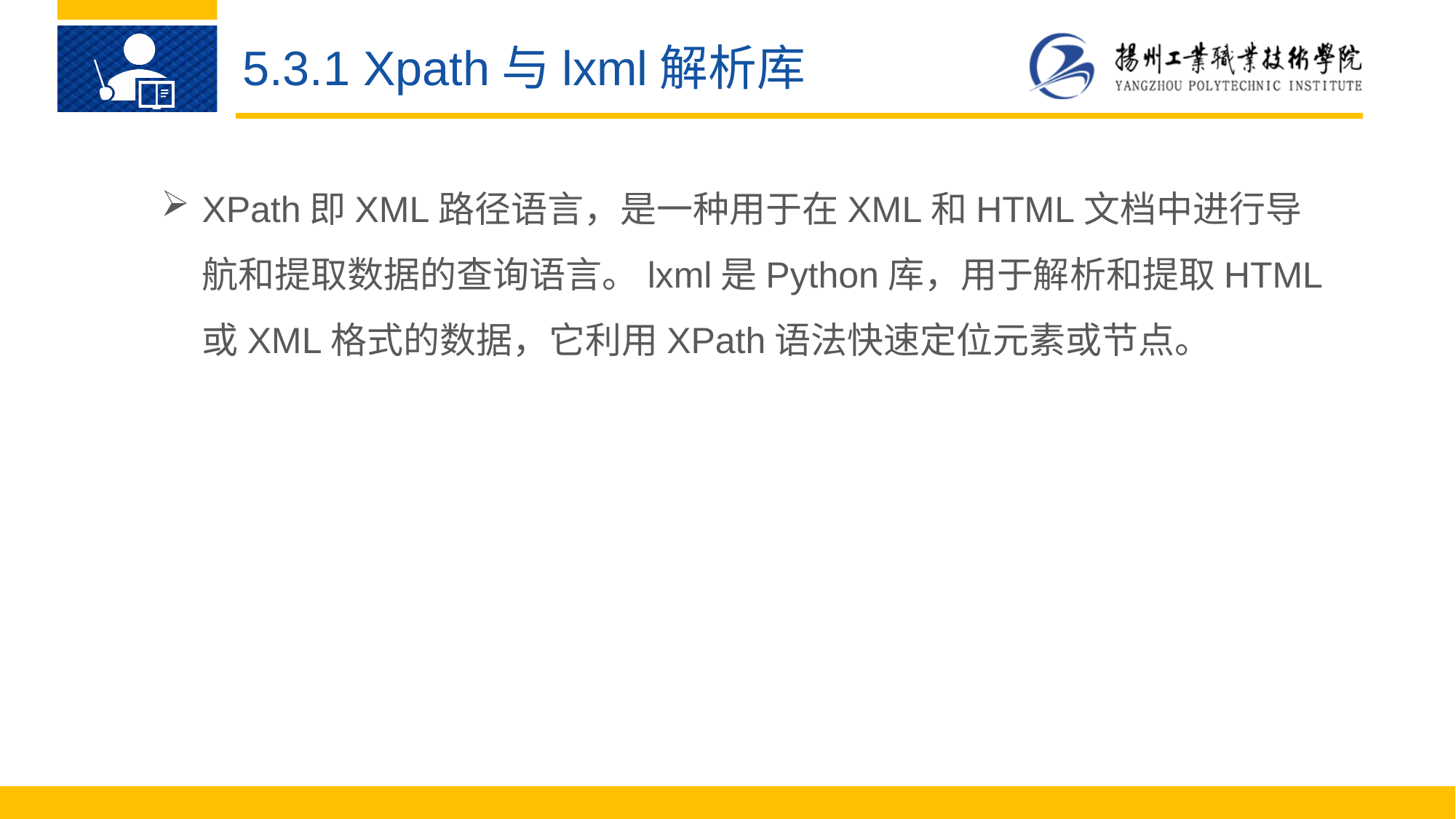

5.3.1 Xpath与lxml解析库
XPath即XML路径语言，是一种用于在XML和HTML文档中进行导航和提取数据的查询语言。lxml是Python库，用于解析和提取HTML或XML格式的数据，它利用XPath语法快速定位元素或节点。